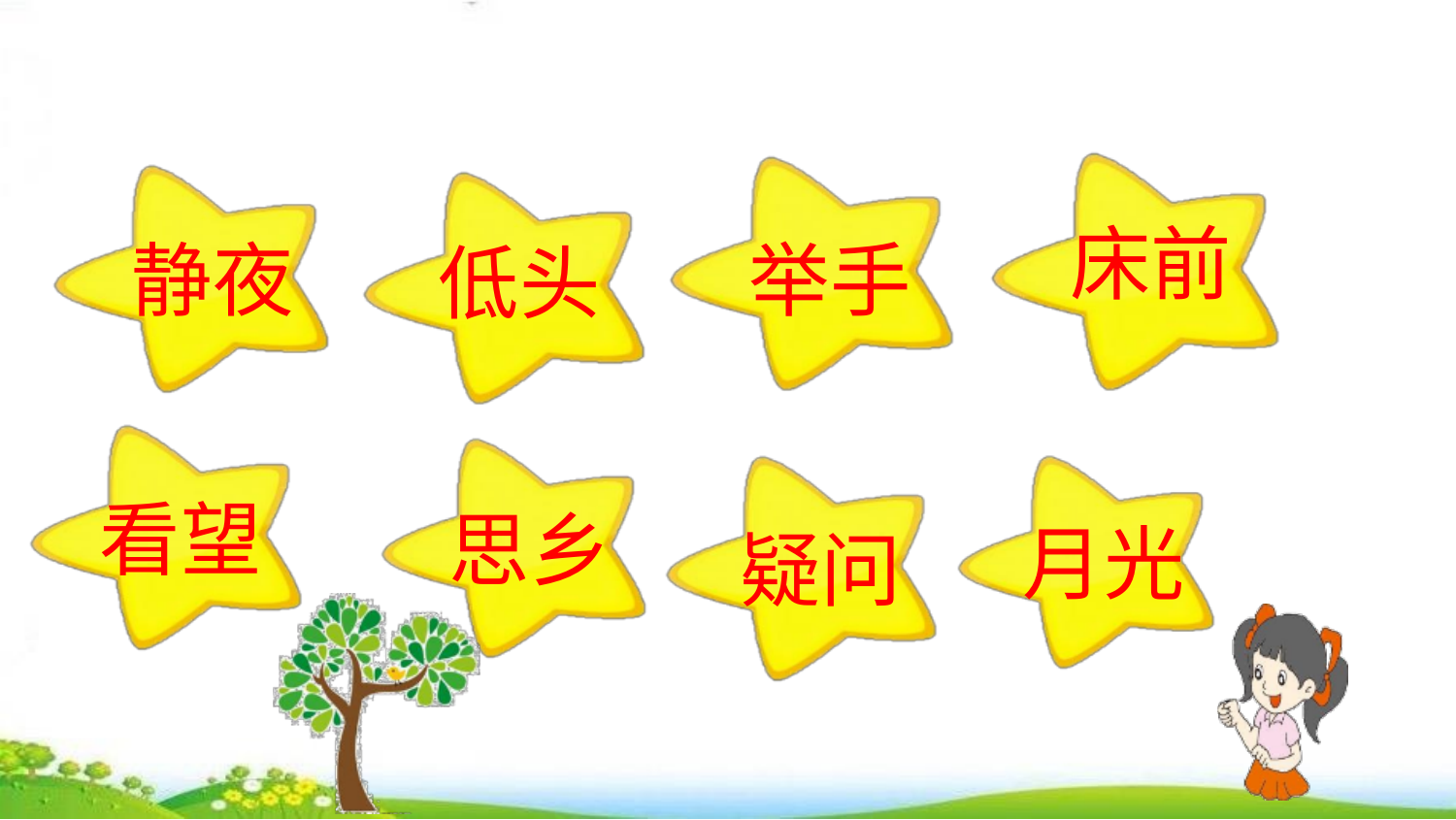

床前
静夜
举手
低头

看望
思乡
月光
疑问